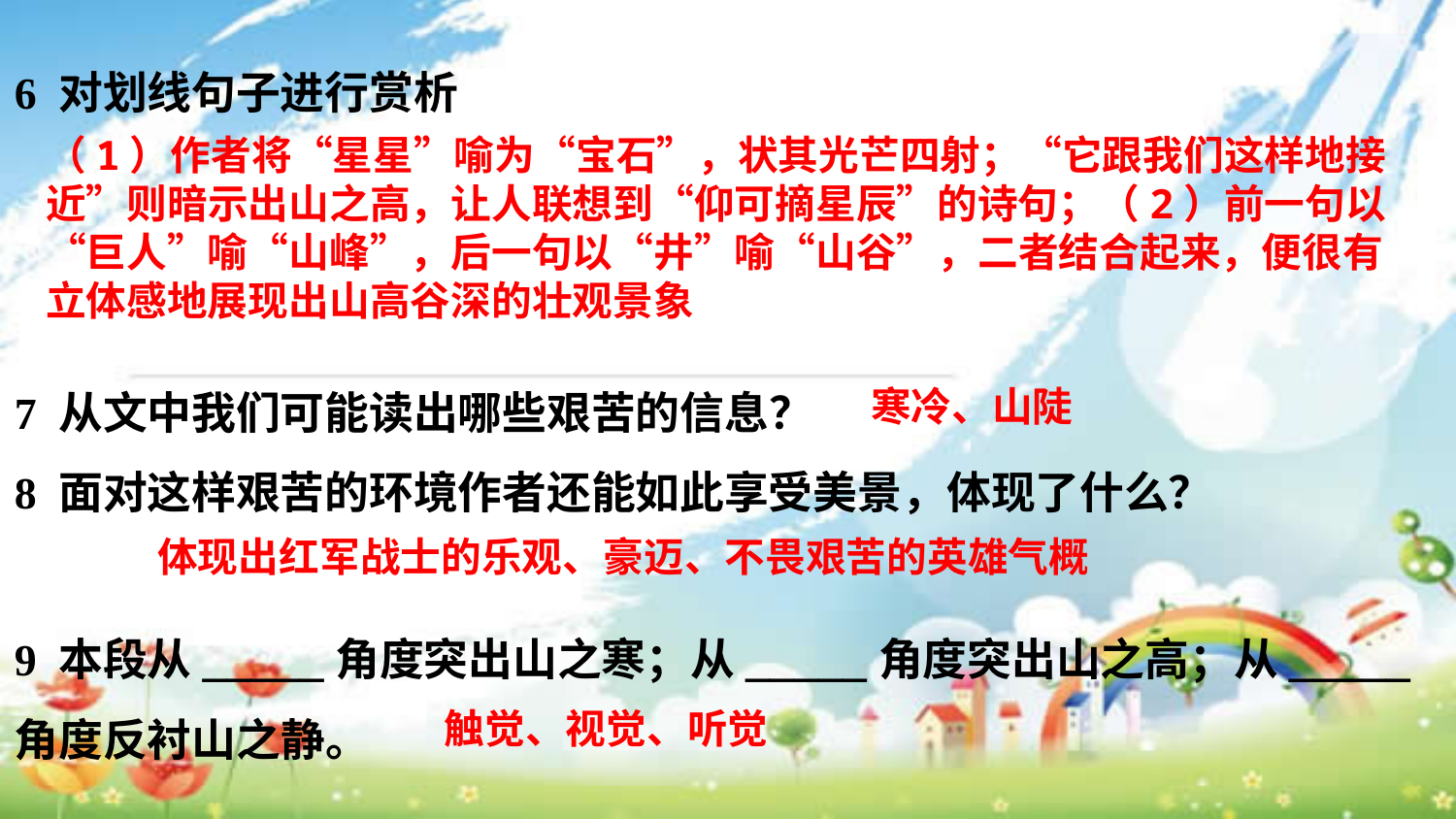

6 对划线句子进行赏析

7 从文中我们可能读出哪些艰苦的信息？
8 面对这样艰苦的环境作者还能如此享受美景，体现了什么？

9 本段从_____角度突出山之寒；从_____角度突出山之高；从_____角度反衬山之静。
（1）作者将“星星”喻为“宝石”，状其光芒四射；“它跟我们这样地接近”则暗示出山之高，让人联想到“仰可摘星辰”的诗句；（2）前一句以“巨人”喻“山峰”，后一句以“井”喻“山谷”，二者结合起来，便很有立体感地展现出山高谷深的壮观景象
寒冷、山陡
体现出红军战士的乐观、豪迈、不畏艰苦的英雄气概
触觉、视觉、听觉